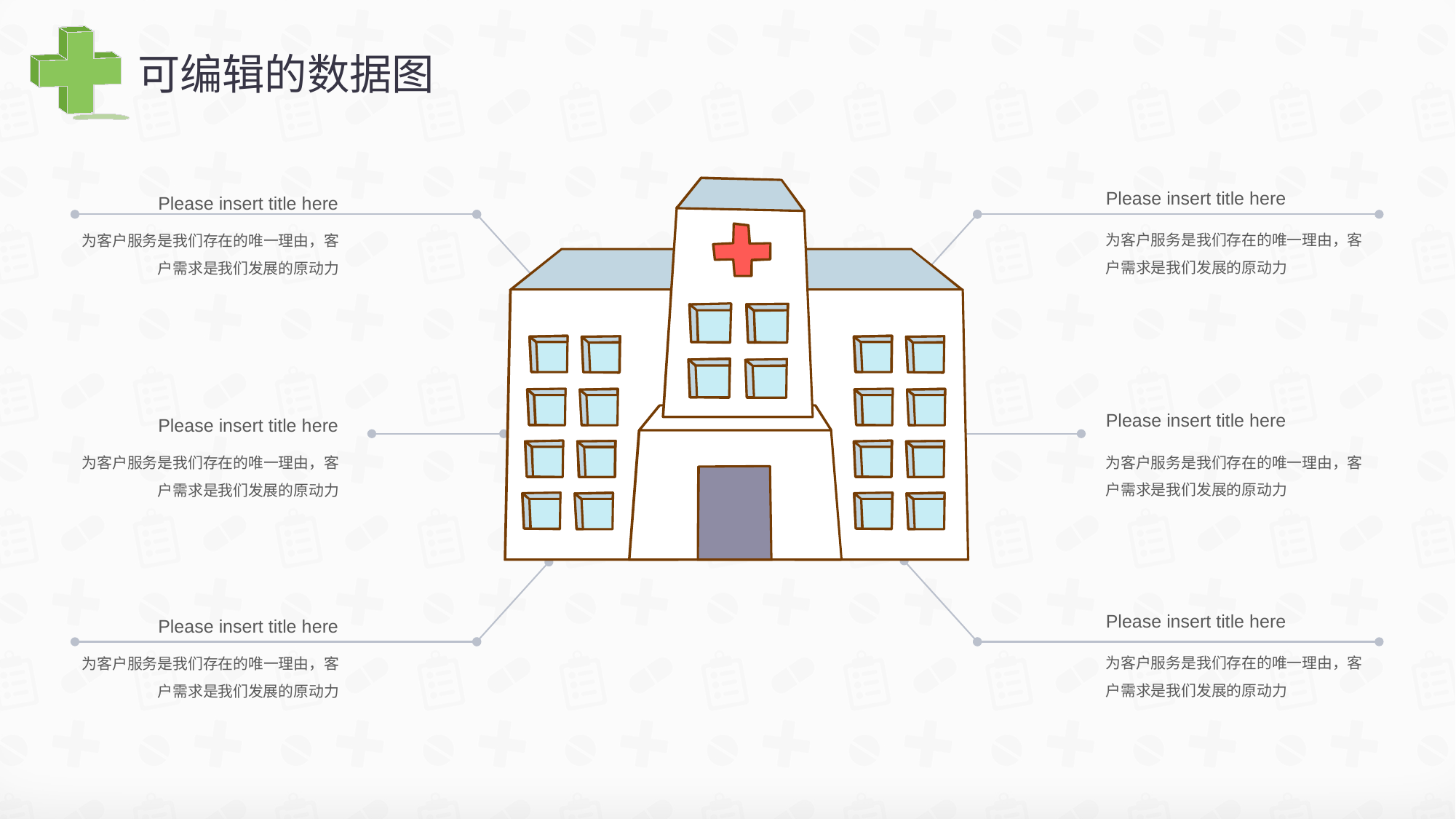

可编辑的数据图
Please insert title here
Please insert title here

为客户服务是我们存在的唯一理由，客户需求是我们发展的原动力
为客户服务是我们存在的唯一理由，客户需求是我们发展的原动力
Please insert title here
Please insert title here
为客户服务是我们存在的唯一理由，客户需求是我们发展的原动力
为客户服务是我们存在的唯一理由，客户需求是我们发展的原动力
Please insert title here
Please insert title here
为客户服务是我们存在的唯一理由，客户需求是我们发展的原动力
为客户服务是我们存在的唯一理由，客户需求是我们发展的原动力